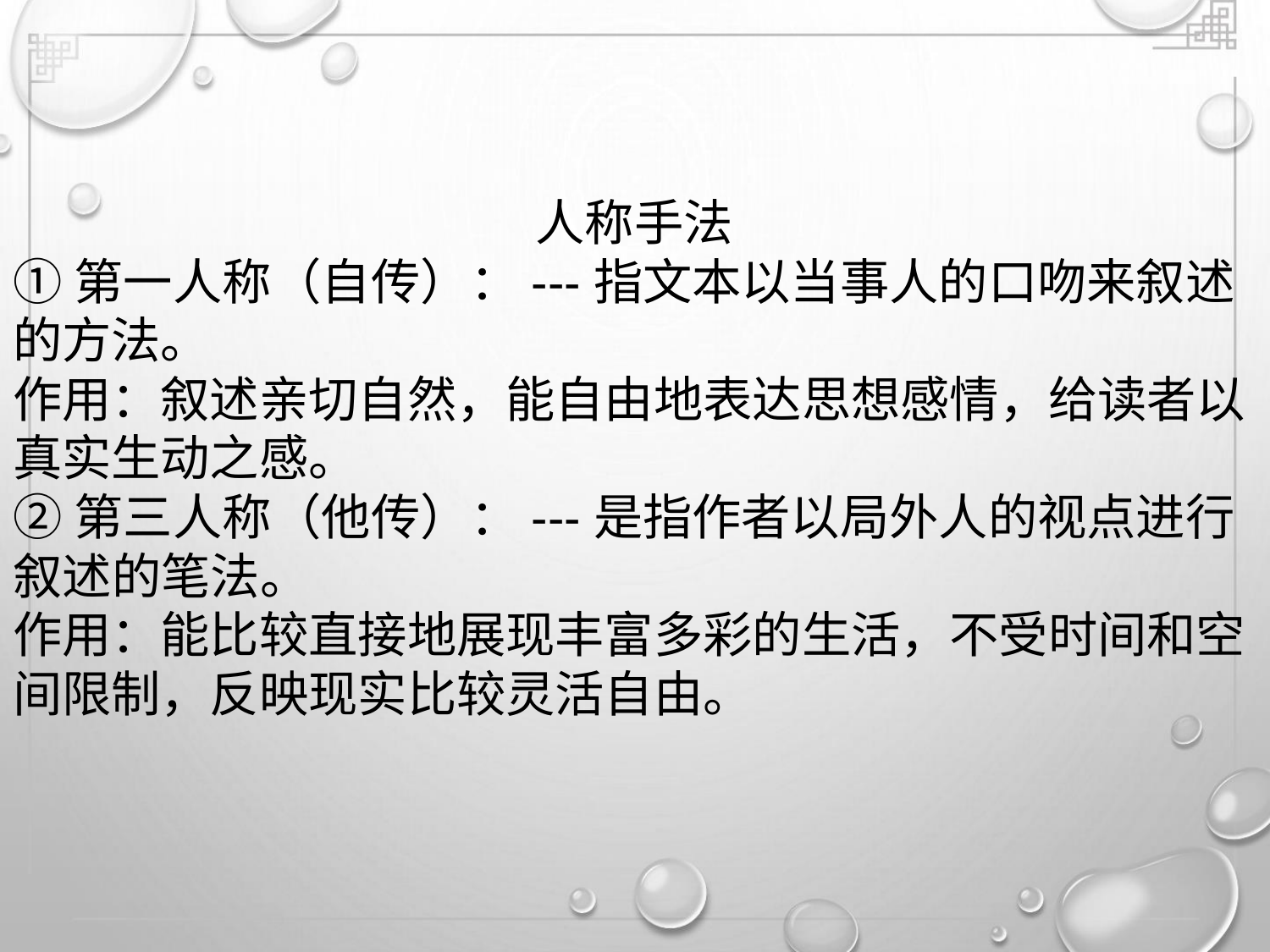

人称手法
①第一人称（自传）：---指文本以当事人的口吻来叙述
的方法。
作用：叙述亲切自然，能自由地表达思想感情，给读者以
真实生动之感。
②第三人称（他传）：---是指作者以局外人的视点进行
叙述的笔法。
作用：能比较直接地展现丰富多彩的生活，不受时间和空
间限制，反映现实比较灵活自由。